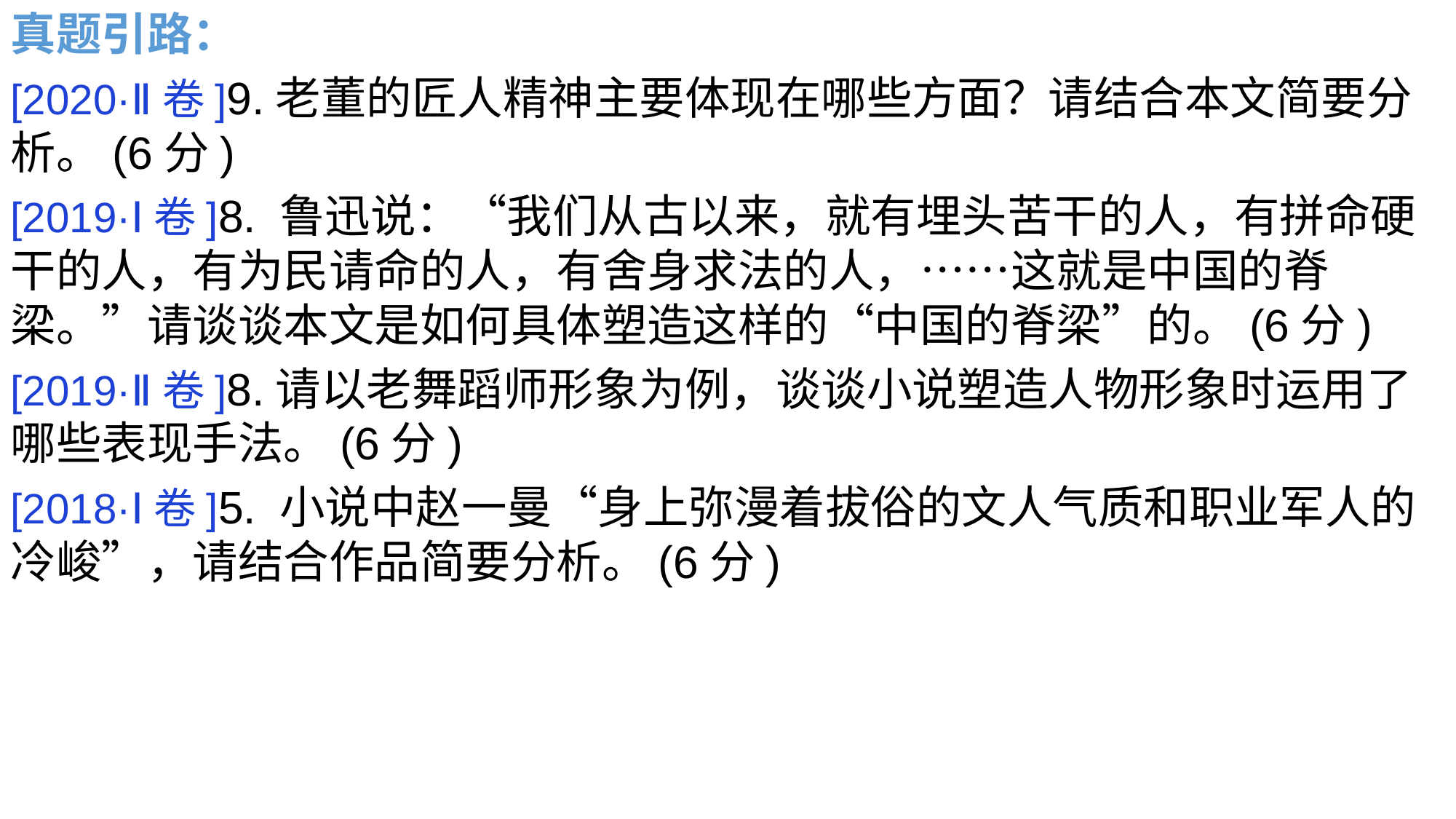

真题引路：
[2020·Ⅱ卷]9.老董的匠人精神主要体现在哪些方面？请结合本文简要分析。(6分)
[2019·Ⅰ卷]8. 鲁迅说：“我们从古以来，就有埋头苦干的人，有拼命硬干的人，有为民请命的人，有舍身求法的人，……这就是中国的脊梁。”请谈谈本文是如何具体塑造这样的“中国的脊梁”的。(6分)
[2019·Ⅱ卷]8.请以老舞蹈师形象为例，谈谈小说塑造人物形象时运用了哪些表现手法。(6分)
[2018·Ⅰ卷]5. 小说中赵一曼“身上弥漫着拔俗的文人气质和职业军人的冷峻”，请结合作品简要分析。(6分)